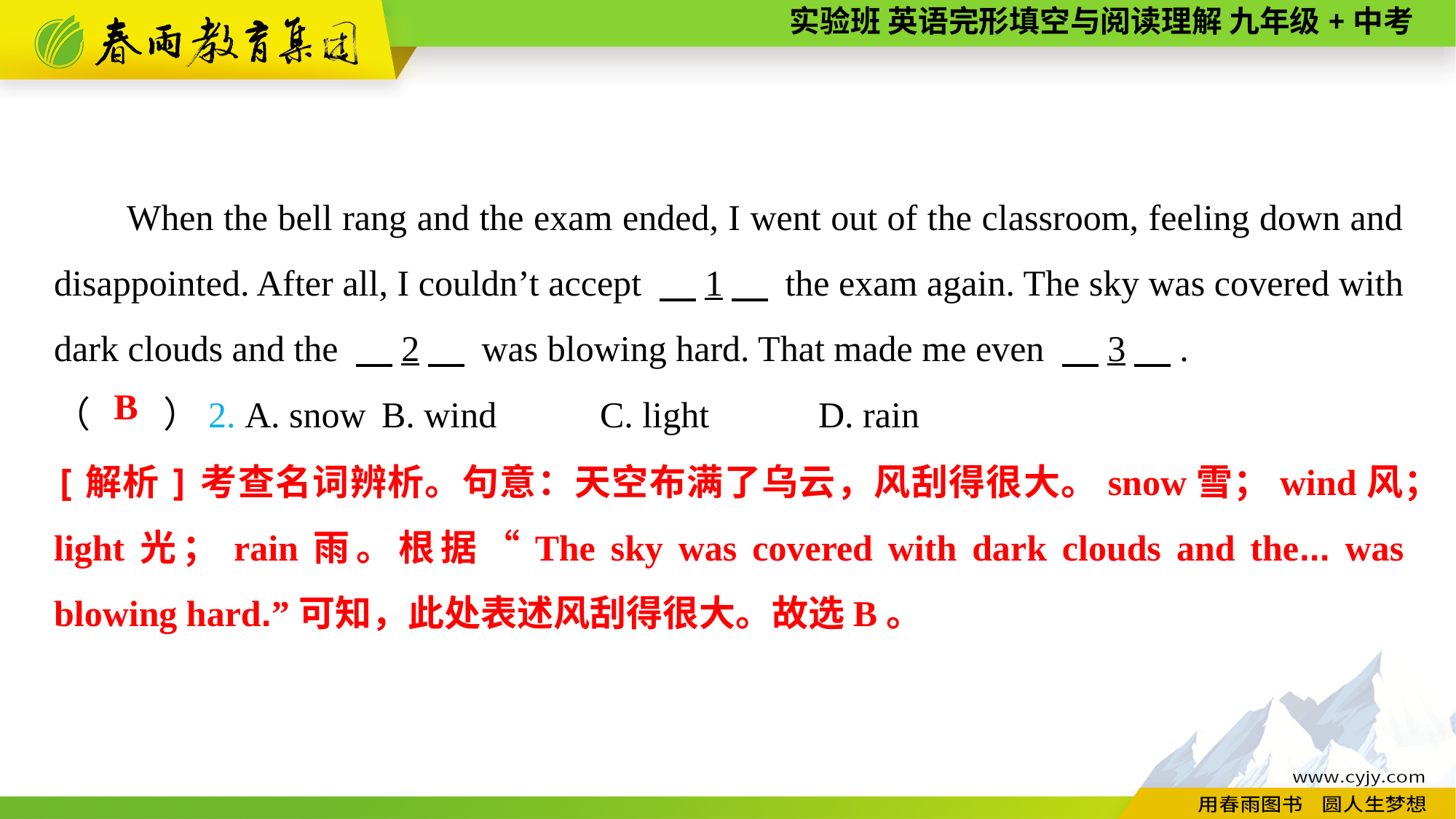

When the bell rang and the exam ended, I went out of the classroom, feeling down and disappointed. After all, I couldn’t accept 　1　 the exam again. The sky was covered with dark clouds and the 　2　 was blowing hard. That made me even 　3　.
（　　）2. A. snow	B. wind	C. light	D. rain
B
[解析]考查名词辨析。句意：天空布满了乌云，风刮得很大。snow雪；wind风；light光；rain雨。根据“The sky was covered with dark clouds and the... was blowing hard.”可知，此处表述风刮得很大。故选B。